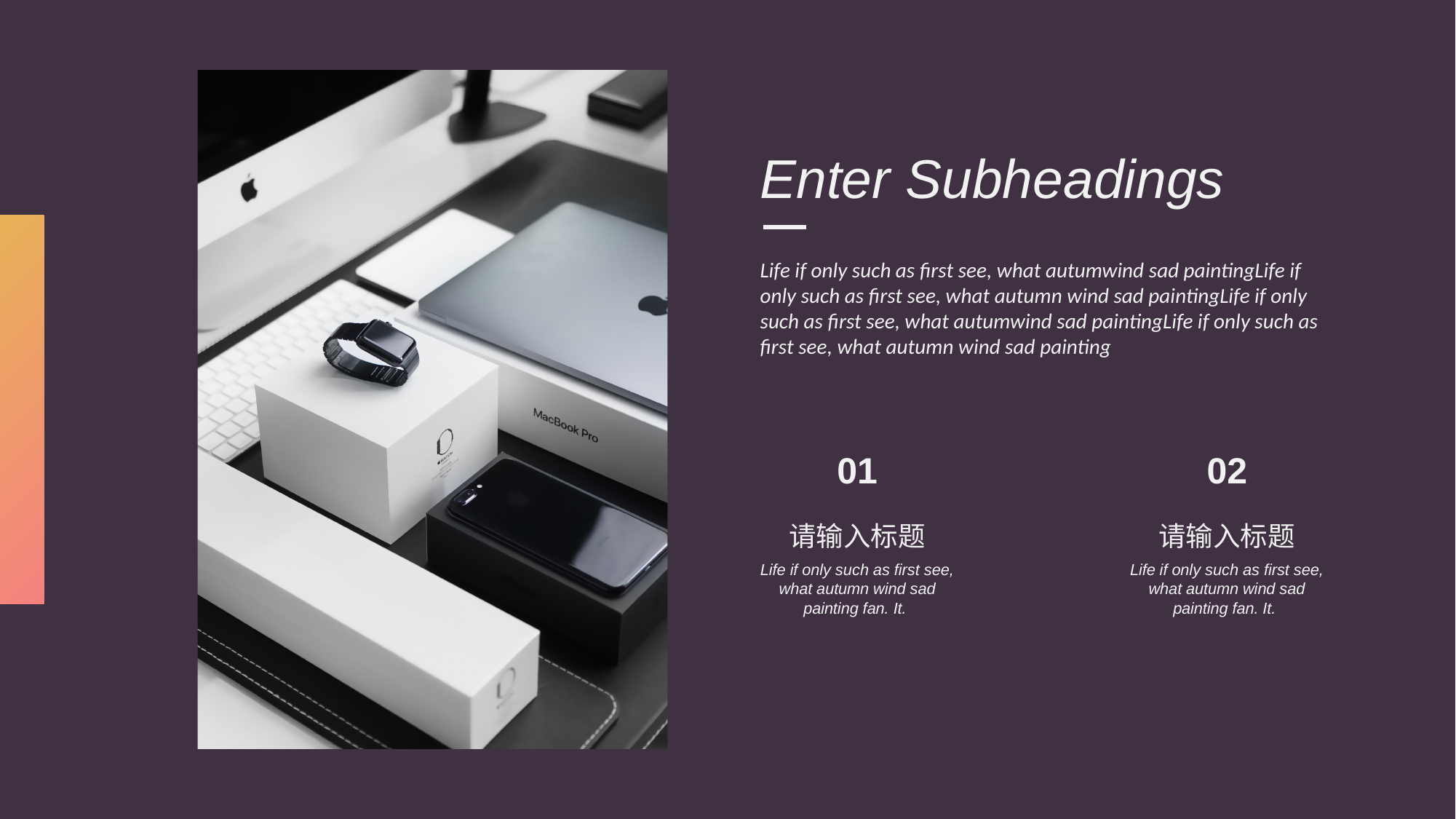

Enter Subheadings
Life if only such as first see, what autumwind sad paintingLife if only such as first see, what autumn wind sad paintingLife if only such as first see, what autumwind sad paintingLife if only such as first see, what autumn wind sad painting

01
请输入标题
Life if only such as first see, what autumn wind sad painting fan. It.
02
请输入标题
Life if only such as first see, what autumn wind sad painting fan. It.